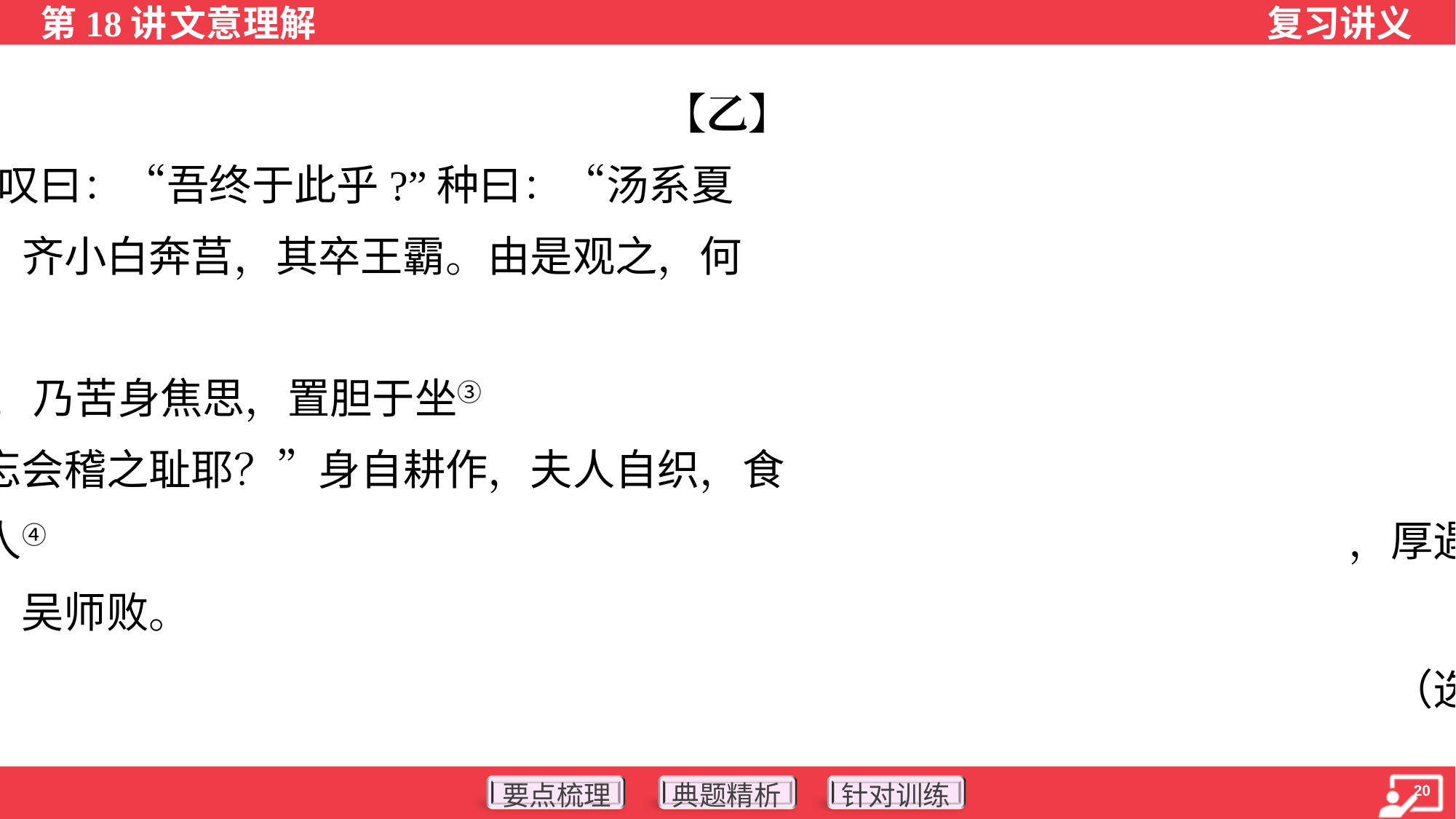

【乙】
    ①勾践之困会稽①也，喟然②叹曰：“吾终于此乎?”种曰：“汤系夏
台，文王囚羑里，晋重耳奔翟，齐小白奔莒，其卒王霸。由是观之，何
遽不为福乎？”
    ②吴既赦越，越王勾践反国，乃苦身焦思，置胆于坐③ ，坐卧即仰
胆，饮食亦尝胆也。曰：“汝忘会稽之耻耶？”身自耕作，夫人自织，食
不加肉，衣不重采，折节下贤人④ ，厚遇宾客，振贫吊死，与百姓同其
劳。……至明年春，勾践伐吴，吴师败。
（选自司马迁《史记》，有删改）